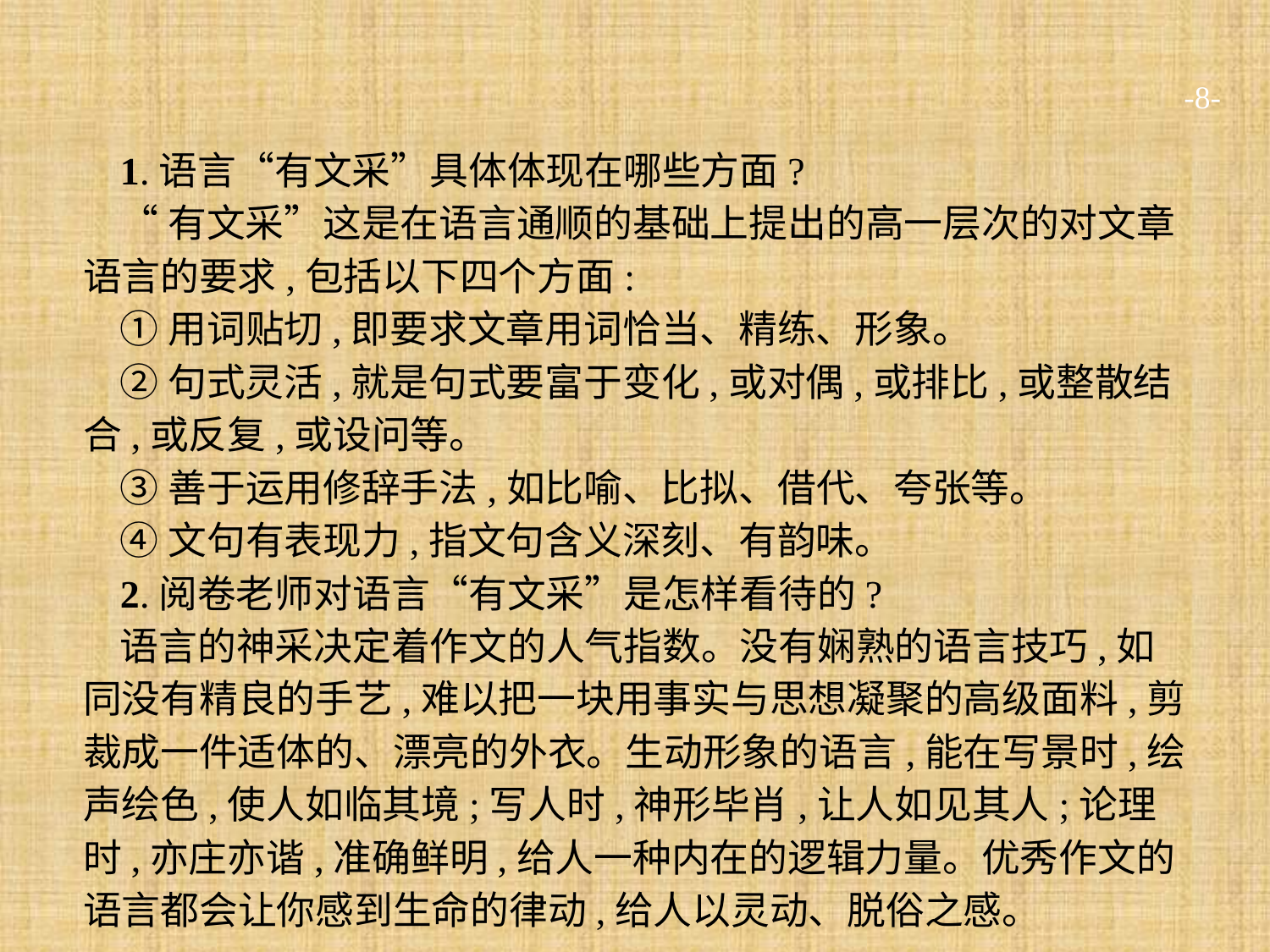

-8-
1.语言“有文采”具体体现在哪些方面?
“有文采”这是在语言通顺的基础上提出的高一层次的对文章语言的要求,包括以下四个方面:
①用词贴切,即要求文章用词恰当、精练、形象。
②句式灵活,就是句式要富于变化,或对偶,或排比,或整散结合,或反复,或设问等。
③善于运用修辞手法,如比喻、比拟、借代、夸张等。
④文句有表现力,指文句含义深刻、有韵味。
2.阅卷老师对语言“有文采”是怎样看待的?
语言的神采决定着作文的人气指数。没有娴熟的语言技巧,如同没有精良的手艺,难以把一块用事实与思想凝聚的高级面料,剪裁成一件适体的、漂亮的外衣。生动形象的语言,能在写景时,绘声绘色,使人如临其境;写人时,神形毕肖,让人如见其人;论理时,亦庄亦谐,准确鲜明,给人一种内在的逻辑力量。优秀作文的语言都会让你感到生命的律动,给人以灵动、脱俗之感。